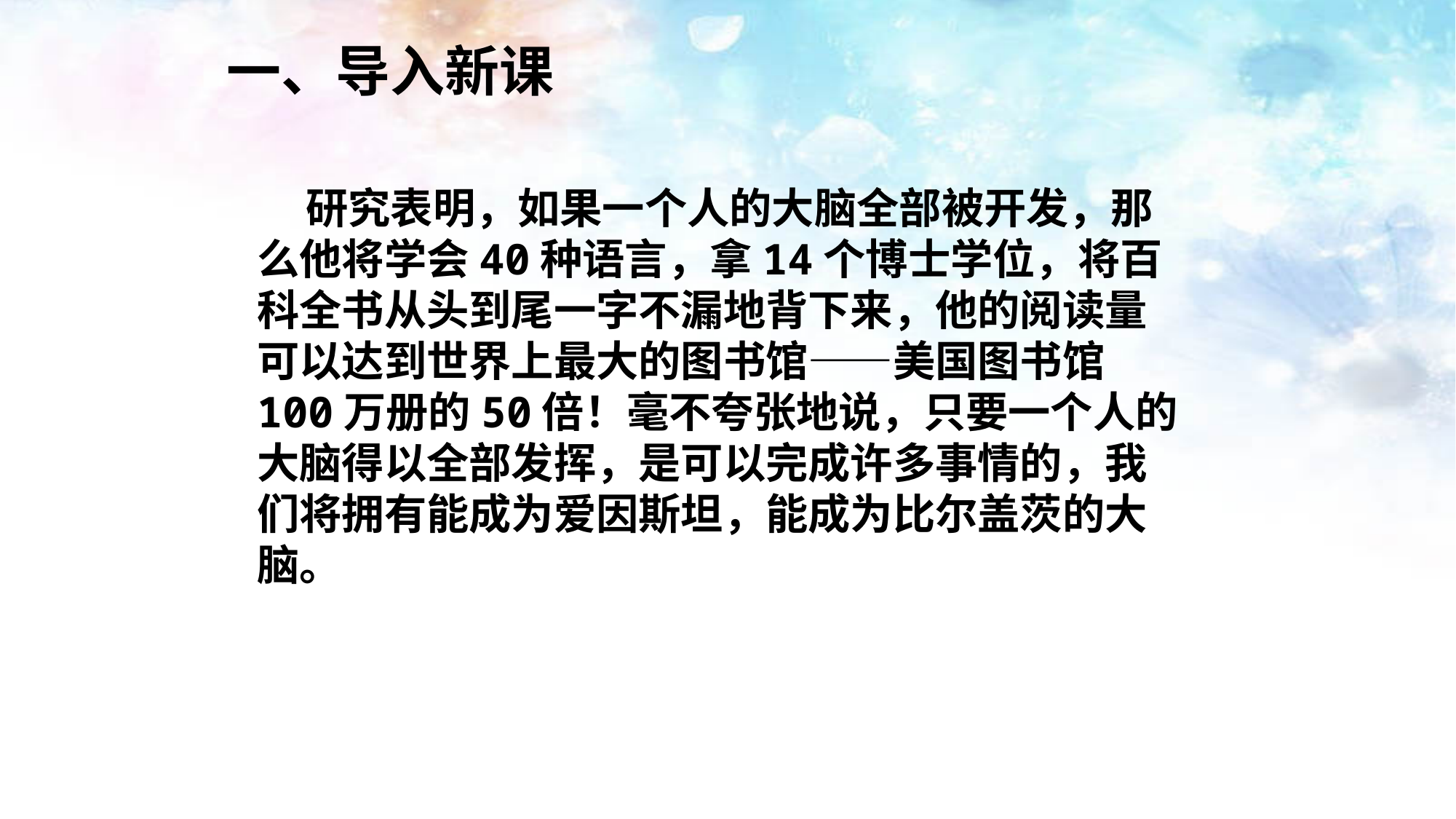

一、导入新课
    研究表明，如果一个人的大脑全部被开发，那么他将学会40种语言，拿14个博士学位，将百科全书从头到尾一字不漏地背下来，他的阅读量可以达到世界上最大的图书馆——美国图书馆100万册的50倍！毫不夸张地说，只要一个人的大脑得以全部发挥，是可以完成许多事情的，我们将拥有能成为爱因斯坦，能成为比尔盖茨的大脑。
https://www.ypppt.com/